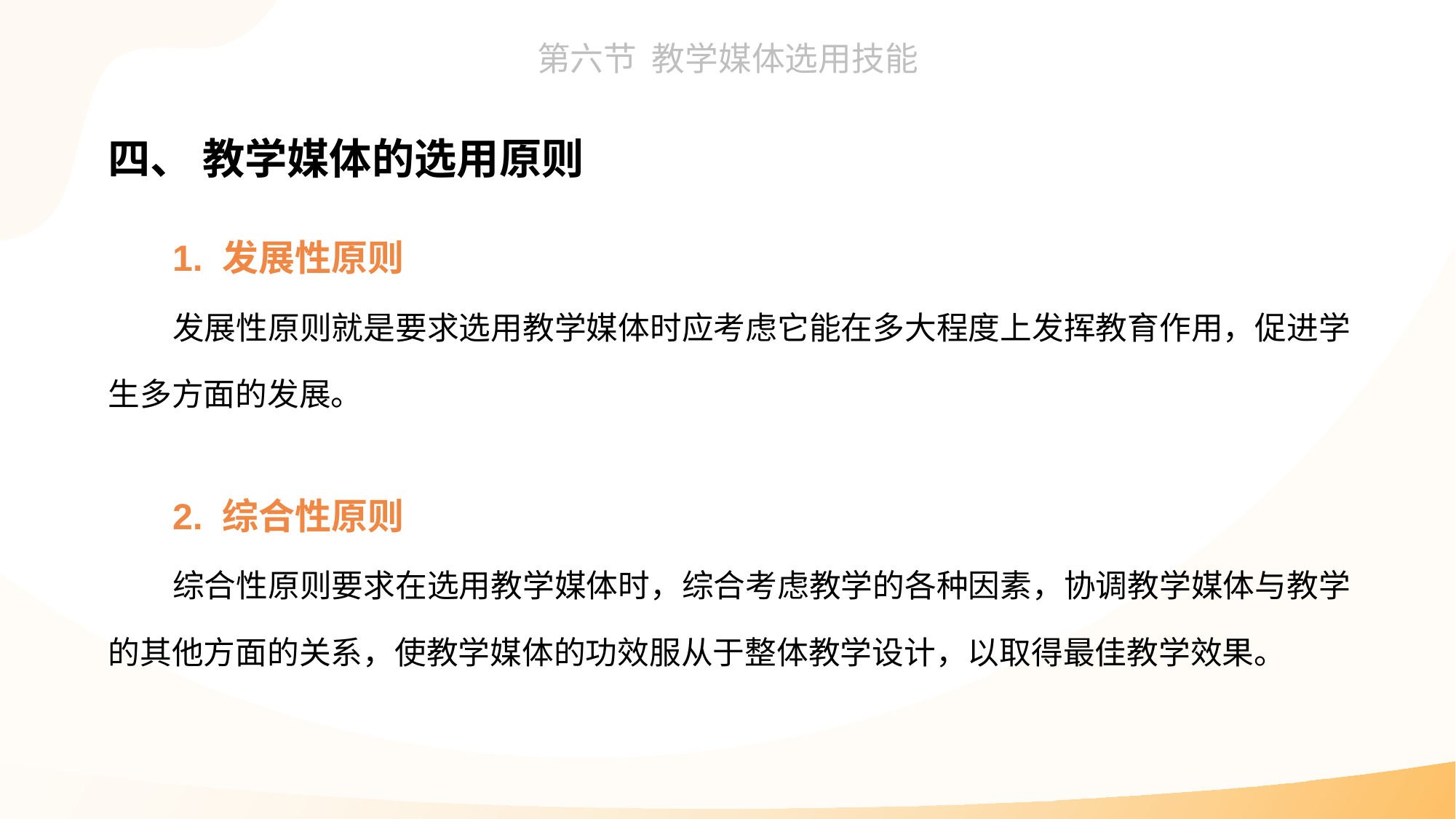

四、 教学媒体的选用原则
1. 发展性原则
发展性原则就是要求选用教学媒体时应考虑它能在多大程度上发挥教育作用，促进学生多方面的发展。

2. 综合性原则
综合性原则要求在选用教学媒体时，综合考虑教学的各种因素，协调教学媒体与教学的其他方面的关系，使教学媒体的功效服从于整体教学设计，以取得最佳教学效果。